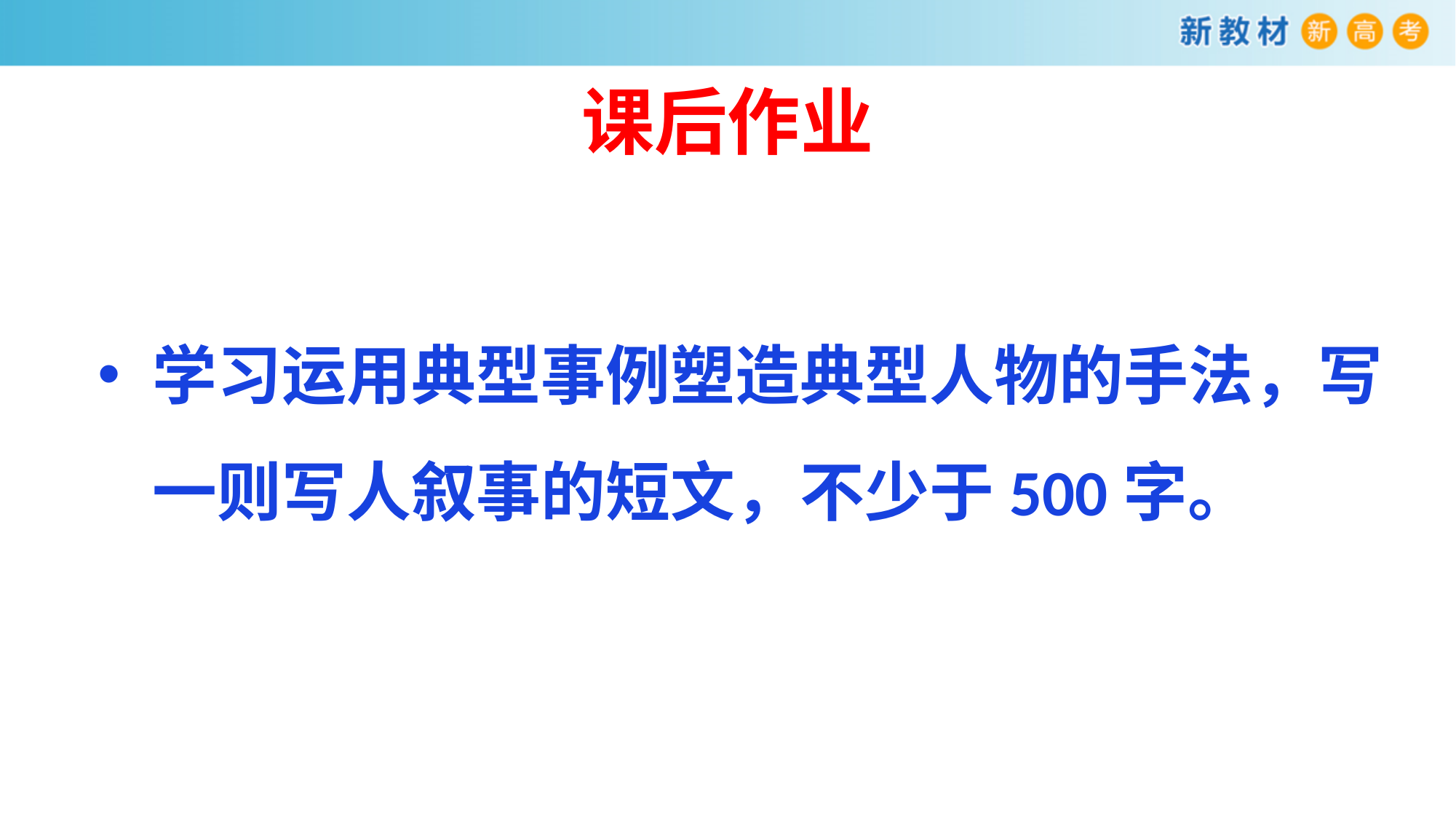

# 课后作业
学习运用典型事例塑造典型人物的手法，写一则写人叙事的短文，不少于500字。